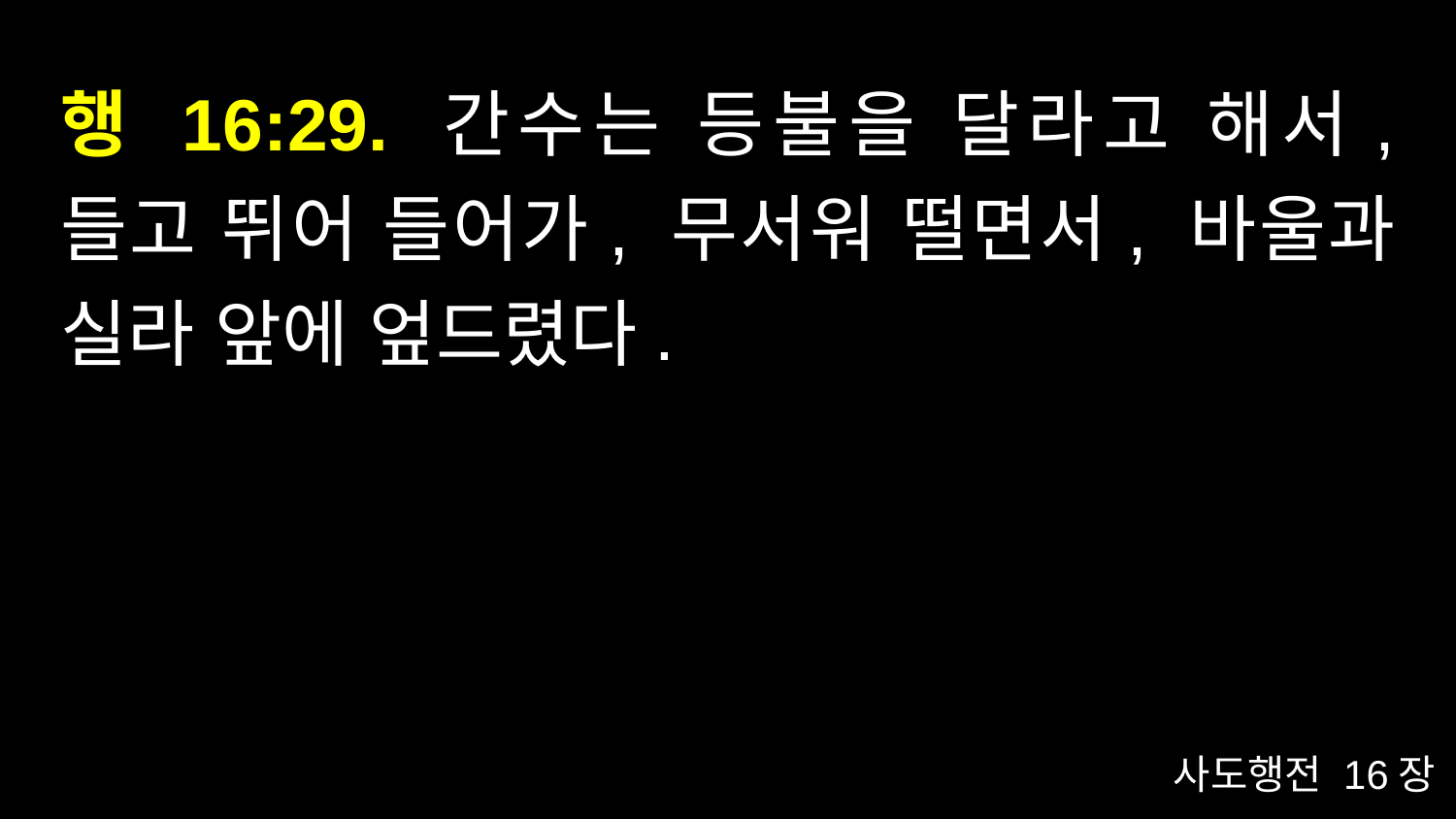

# 행 16:29. 간수는 등불을 달라고 해서, 들고 뛰어 들어가, 무서워 떨면서, 바울과 실라 앞에 엎드렸다.
사도행전 16장